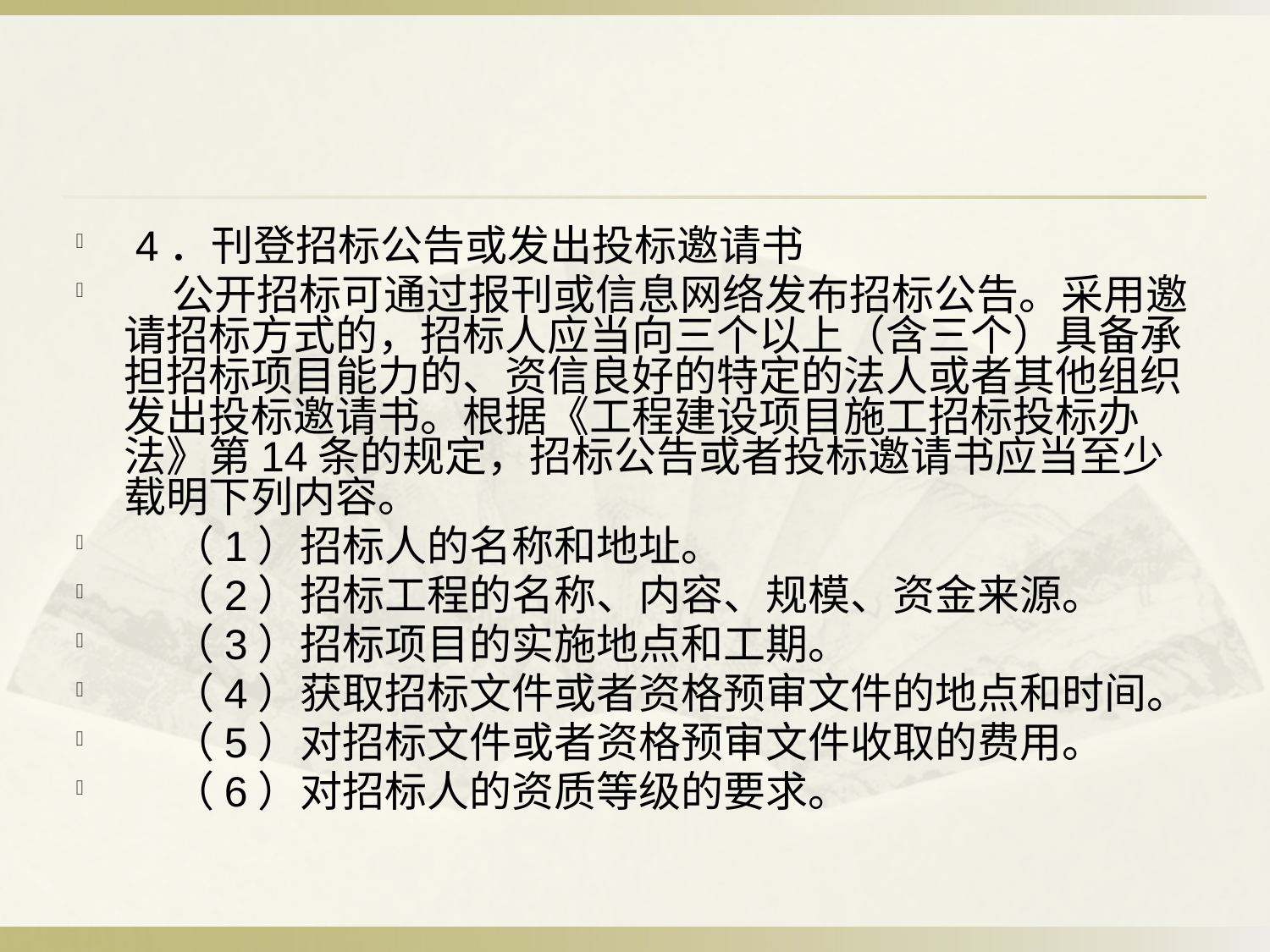

#
 4．刊登招标公告或发出投标邀请书
    公开招标可通过报刊或信息网络发布招标公告。采用邀请招标方式的，招标人应当向三个以上（含三个）具备承担招标项目能力的、资信良好的特定的法人或者其他组织发出投标邀请书。根据《工程建设项目施工招标投标办法》第14条的规定，招标公告或者投标邀请书应当至少载明下列内容。
    （1）招标人的名称和地址。
    （2）招标工程的名称、内容、规模、资金来源。
    （3）招标项目的实施地点和工期。
    （4）获取招标文件或者资格预审文件的地点和时间。
    （5）对招标文件或者资格预审文件收取的费用。
    （6）对招标人的资质等级的要求。